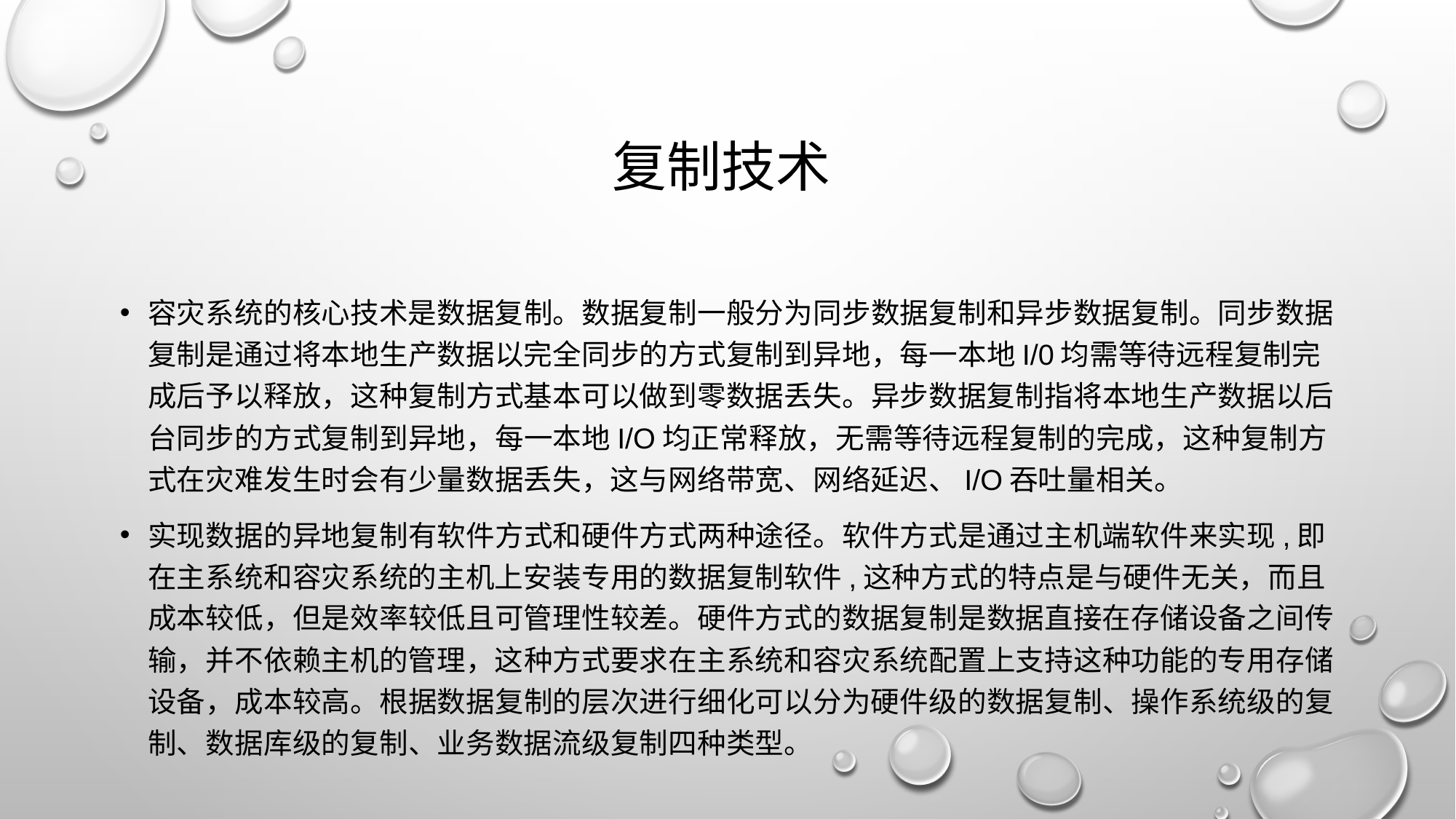

# 复制技术
容灾系统的核心技术是数据复制。数据复制一般分为同步数据复制和异步数据复制。同步数据复制是通过将本地生产数据以完全同步的方式复制到异地，每一本地I/0均需等待远程复制完成后予以释放，这种复制方式基本可以做到零数据丢失。异步数据复制指将本地生产数据以后台同步的方式复制到异地，每一本地I/O均正常释放，无需等待远程复制的完成，这种复制方式在灾难发生时会有少量数据丢失，这与网络带宽、网络延迟、I/O吞吐量相关。
实现数据的异地复制有软件方式和硬件方式两种途径。软件方式是通过主机端软件来实现,即在主系统和容灾系统的主机上安装专用的数据复制软件,这种方式的特点是与硬件无关，而且成本较低，但是效率较低且可管理性较差。硬件方式的数据复制是数据直接在存储设备之间传输，并不依赖主机的管理，这种方式要求在主系统和容灾系统配置上支持这种功能的专用存储设备，成本较高。根据数据复制的层次进行细化可以分为硬件级的数据复制、操作系统级的复制、数据库级的复制、业务数据流级复制四种类型。